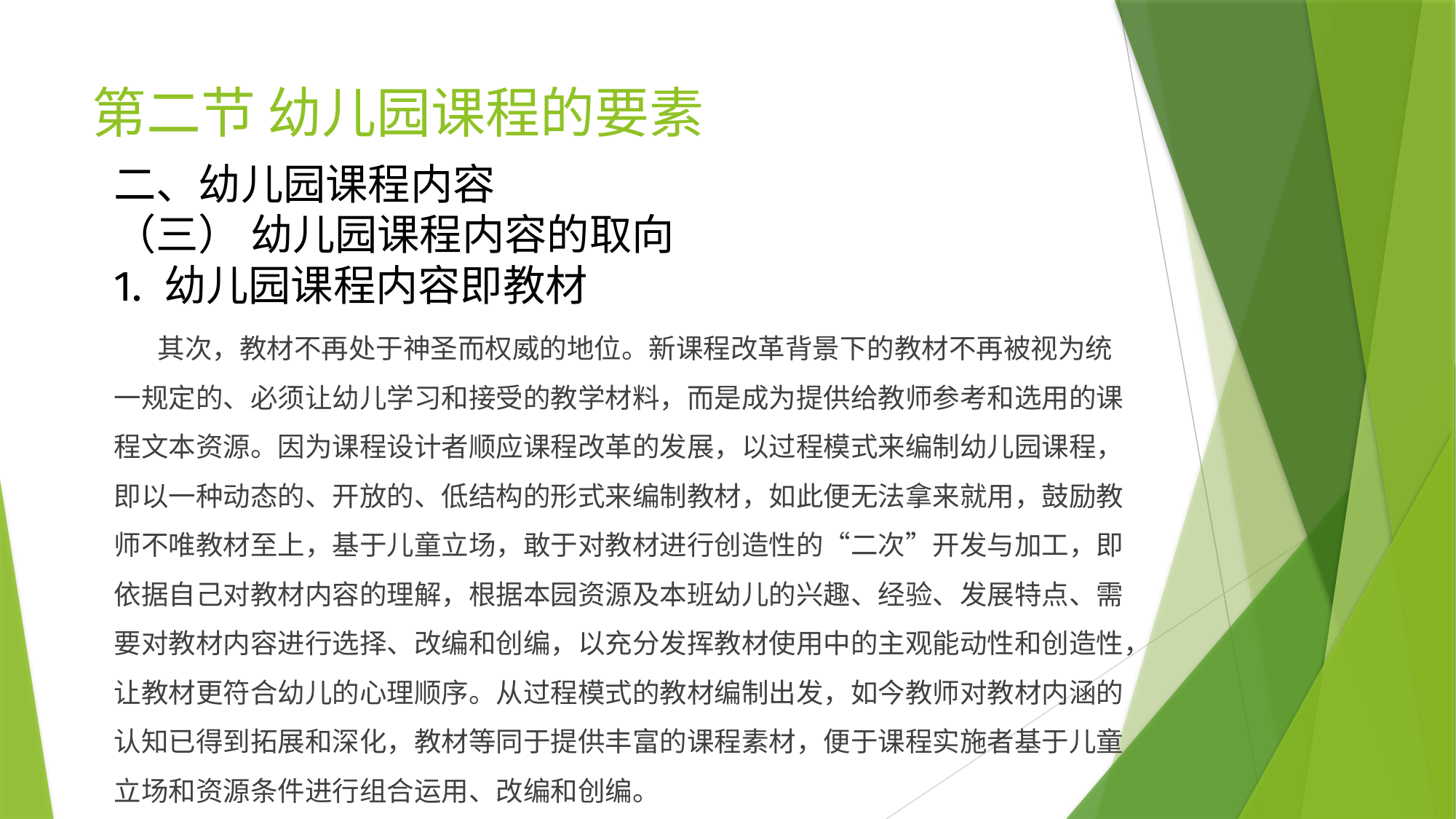

# 第二节 幼儿园课程的要素
二、幼儿园课程内容
（三） 幼儿园课程内容的取向
1. 幼儿园课程内容即教材
      其次，教材不再处于神圣而权威的地位。新课程改革背景下的教材不再被视为统一规定的、必须让幼儿学习和接受的教学材料，而是成为提供给教师参考和选用的课程文本资源。因为课程设计者顺应课程改革的发展，以过程模式来编制幼儿园课程，即以一种动态的、开放的、低结构的形式来编制教材，如此便无法拿来就用，鼓励教师不唯教材至上，基于儿童立场，敢于对教材进行创造性的“二次”开发与加工，即依据自己对教材内容的理解，根据本园资源及本班幼儿的兴趣、经验、发展特点、需要对教材内容进行选择、改编和创编，以充分发挥教材使用中的主观能动性和创造性，让教材更符合幼儿的心理顺序。从过程模式的教材编制出发，如今教师对教材内涵的认知已得到拓展和深化，教材等同于提供丰富的课程素材，便于课程实施者基于儿童立场和资源条件进行组合运用、改编和创编。